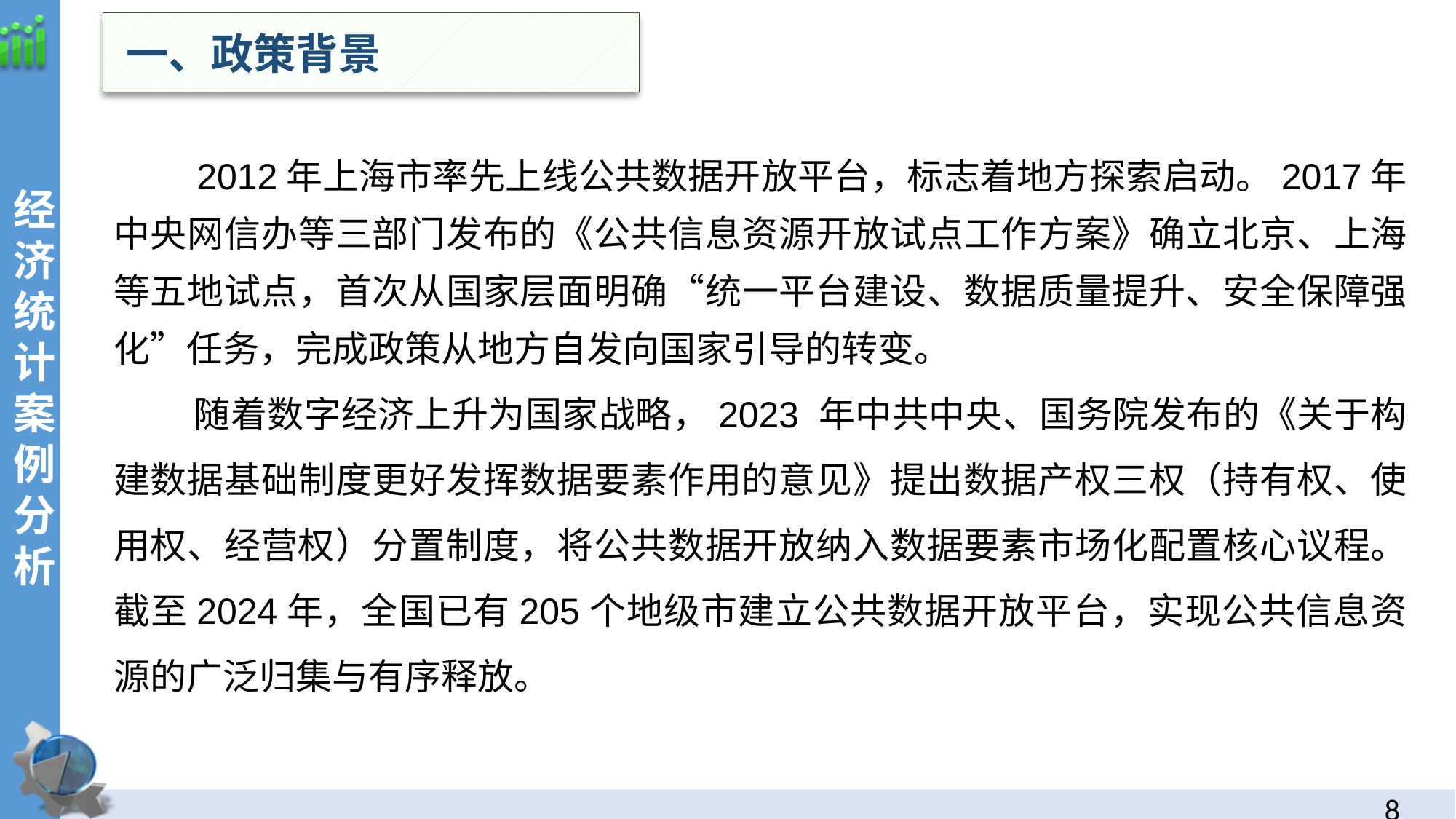

一、政策背景
经
济统计案例分析
 2012年上海市率先上线公共数据开放平台，标志着地方探索启动。2017年中央网信办等三部门发布的《公共信息资源开放试点工作方案》确立北京、上海等五地试点，首次从国家层面明确“统一平台建设、数据质量提升、安全保障强化”任务，完成政策从地方自发向国家引导的转变。
    随着数字经济上升为国家战略，2023 年中共中央、国务院发布的《关于构建数据基础制度更好发挥数据要素作用的意见》提出数据产权三权（持有权、使用权、经营权）分置制度，将公共数据开放纳入数据要素市场化配置核心议程。截至2024年，全国已有205个地级市建立公共数据开放平台，实现公共信息资源的广泛归集与有序释放。
8